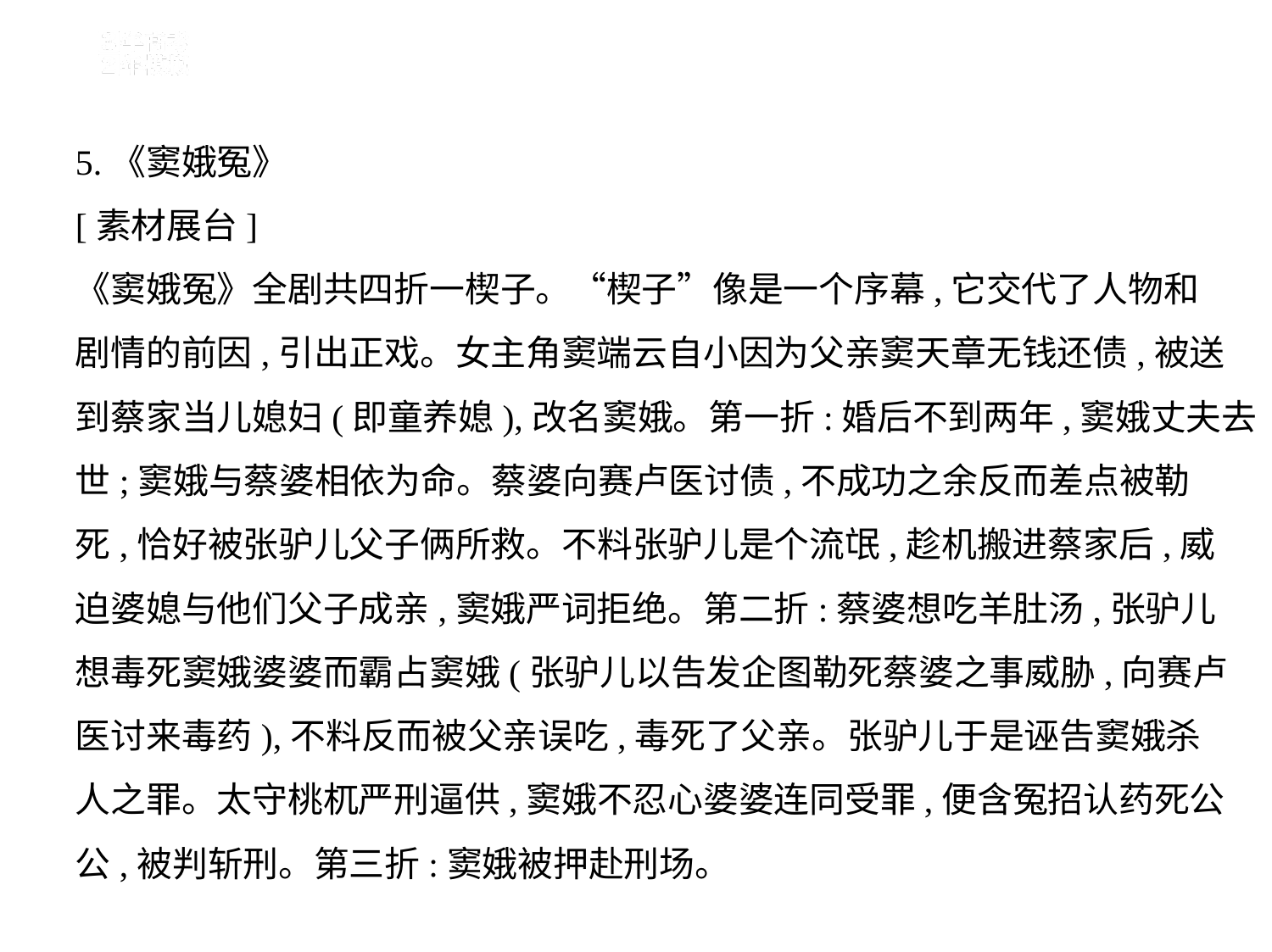

5.《窦娥冤》
[素材展台]
《窦娥冤》全剧共四折一楔子。“楔子”像是一个序幕,它交代了人物和
剧情的前因,引出正戏。女主角窦端云自小因为父亲窦天章无钱还债,被送
到蔡家当儿媳妇(即童养媳),改名窦娥。第一折:婚后不到两年,窦娥丈夫去
世;窦娥与蔡婆相依为命。蔡婆向赛卢医讨债,不成功之余反而差点被勒
死,恰好被张驴儿父子俩所救。不料张驴儿是个流氓,趁机搬进蔡家后,威
迫婆媳与他们父子成亲,窦娥严词拒绝。第二折:蔡婆想吃羊肚汤,张驴儿
想毒死窦娥婆婆而霸占窦娥(张驴儿以告发企图勒死蔡婆之事威胁,向赛卢
医讨来毒药),不料反而被父亲误吃,毒死了父亲。张驴儿于是诬告窦娥杀
人之罪。太守桃杌严刑逼供,窦娥不忍心婆婆连同受罪,便含冤招认药死公
公,被判斩刑。第三折:窦娥被押赴刑场。